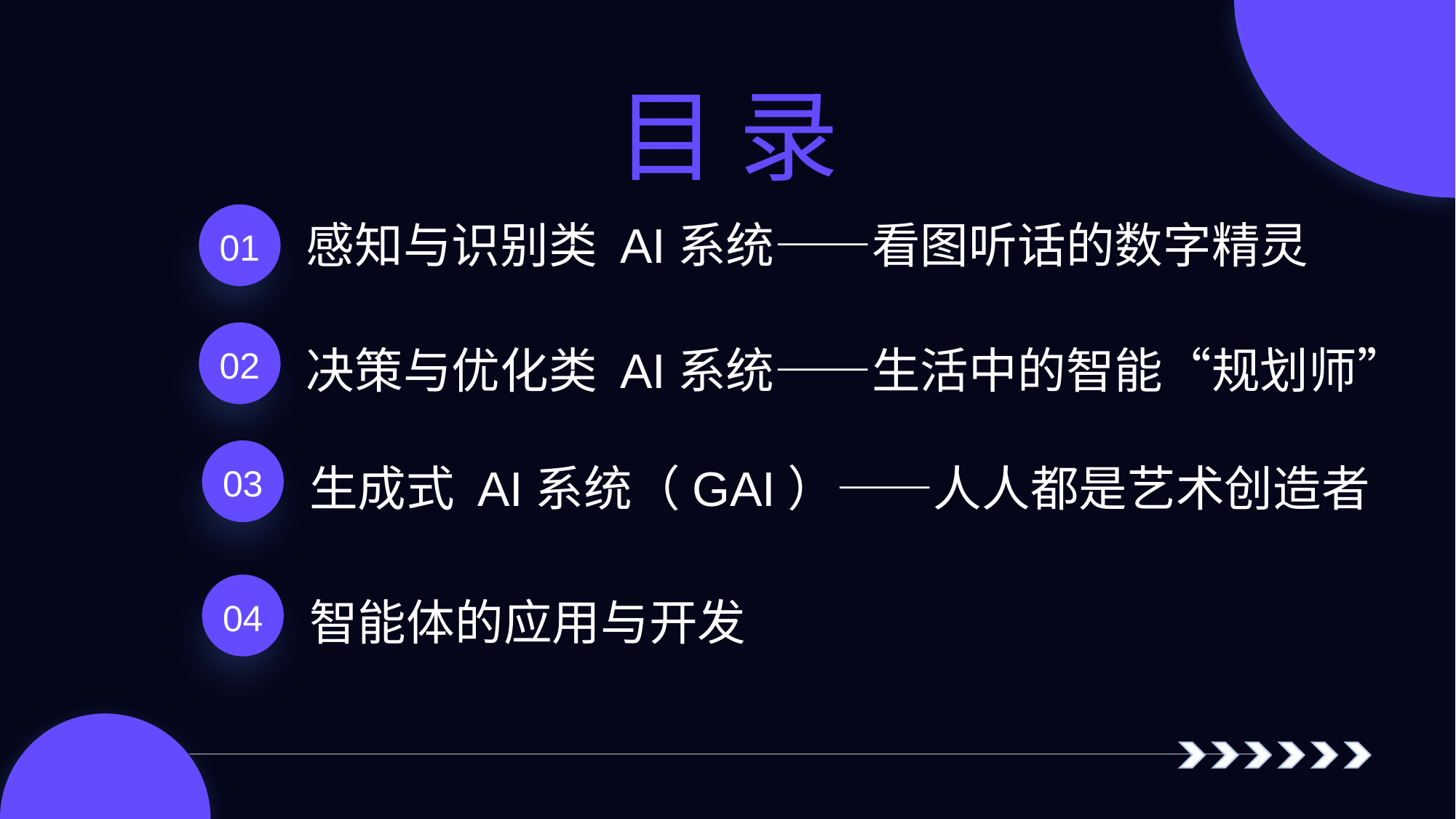

目 录
01
感知与识别类 AI系统——看图听话的数字精灵
02
决策与优化类 AI系统——生活中的智能“规划师”

03

生成式 AI系统（GAI）——人人都是艺术创造者

04

智能体的应用与开发